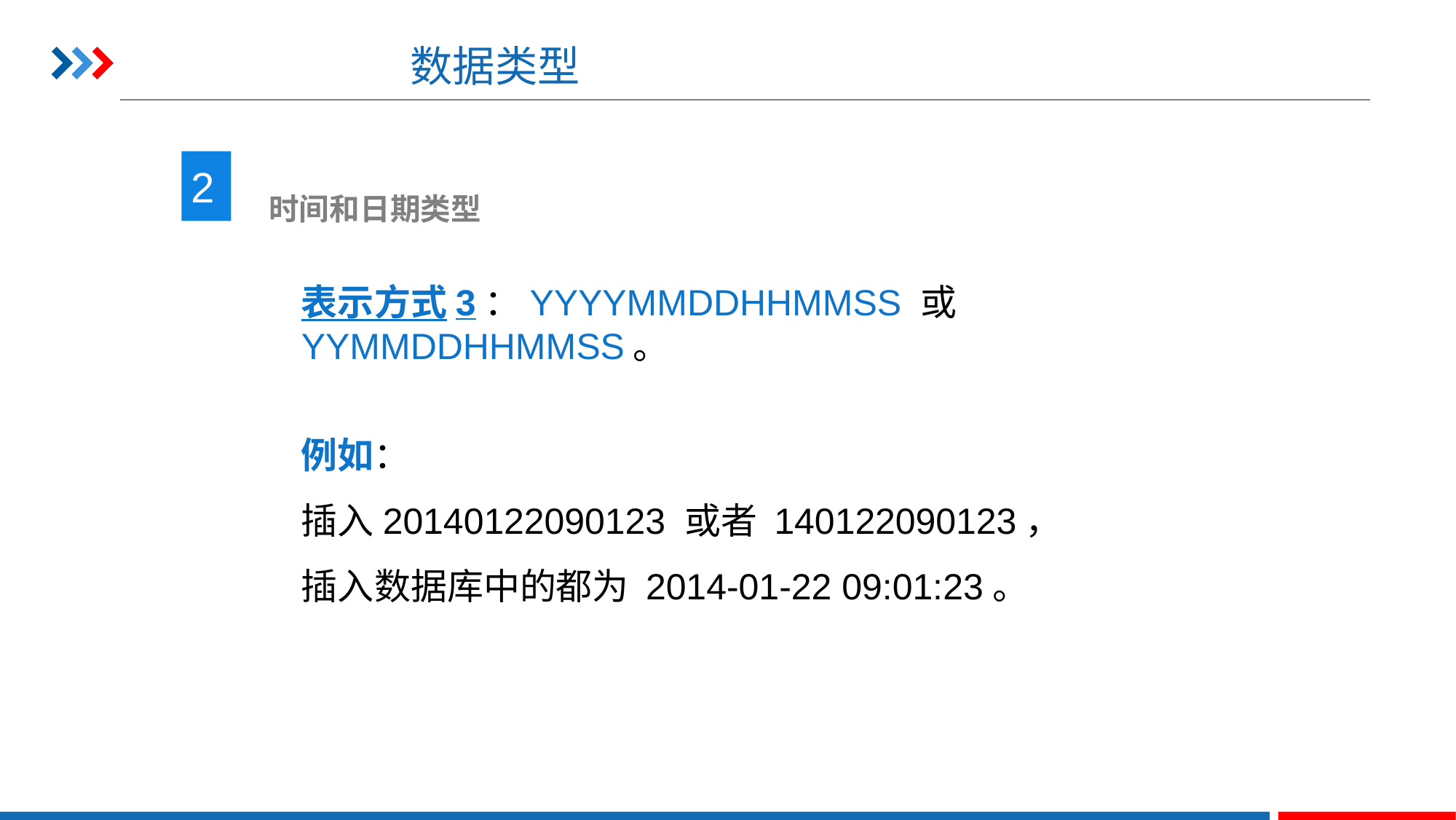

# 数据类型

2
  时间和日期类型
表示方式3：YYYYMMDDHHMMSS 或 YYMMDDHHMMSS。

例如：
插入20140122090123 或者 140122090123，
插入数据库中的都为 2014-01-22 09:01:23。